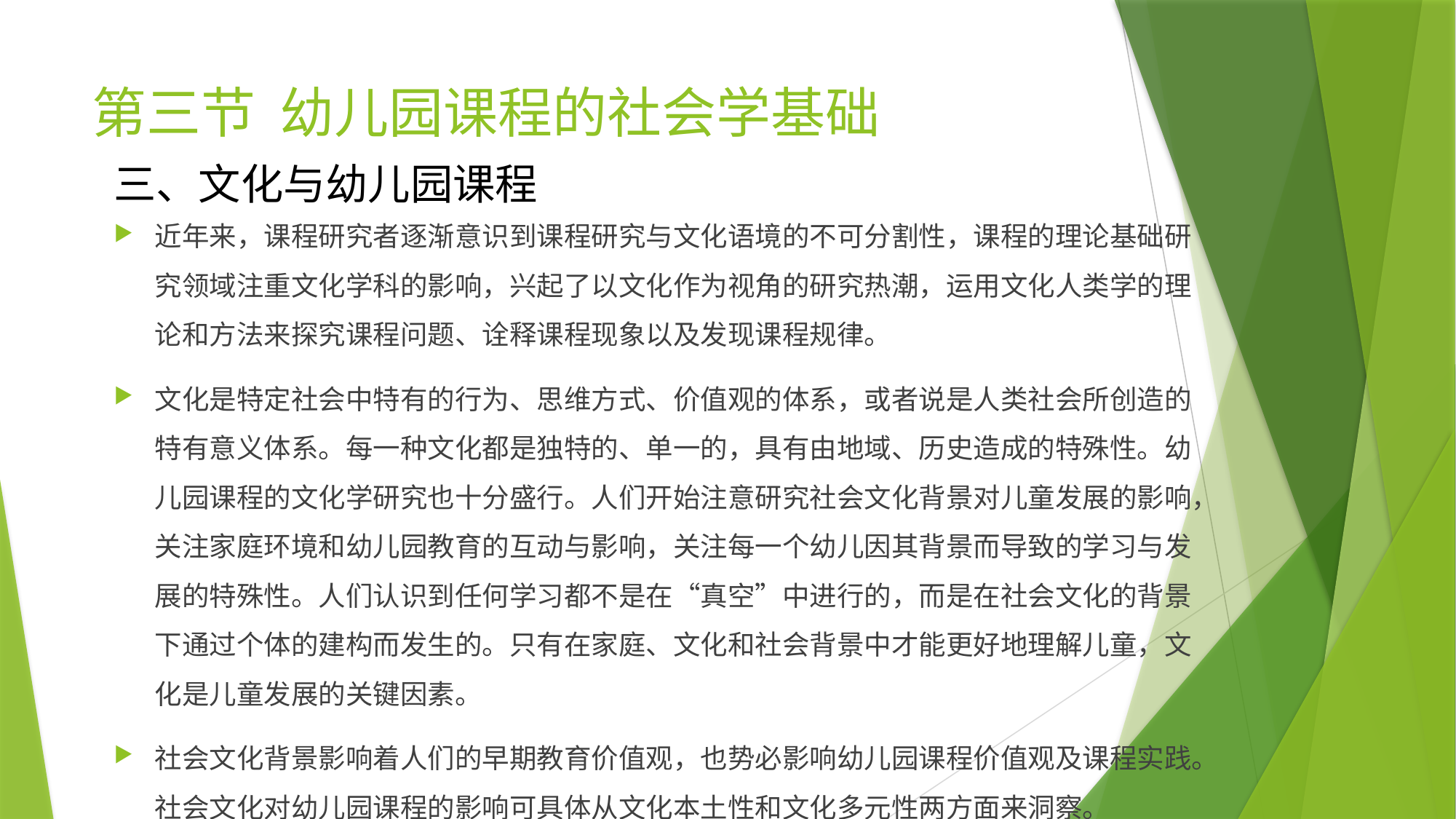

# 第三节  幼儿园课程的社会学基础
三、文化与幼儿园课程
近年来，课程研究者逐渐意识到课程研究与文化语境的不可分割性，课程的理论基础研究领域注重文化学科的影响，兴起了以文化作为视角的研究热潮，运用文化人类学的理论和方法来探究课程问题、诠释课程现象以及发现课程规律。
文化是特定社会中特有的行为、思维方式、价值观的体系，或者说是人类社会所创造的特有意义体系。每一种文化都是独特的、单一的，具有由地域、历史造成的特殊性。幼儿园课程的文化学研究也十分盛行。人们开始注意研究社会文化背景对儿童发展的影响，关注家庭环境和幼儿园教育的互动与影响，关注每一个幼儿因其背景而导致的学习与发展的特殊性。人们认识到任何学习都不是在“真空”中进行的，而是在社会文化的背景下通过个体的建构而发生的。只有在家庭、文化和社会背景中才能更好地理解儿童，文化是儿童发展的关键因素。
社会文化背景影响着人们的早期教育价值观，也势必影响幼儿园课程价值观及课程实践。社会文化对幼儿园课程的影响可具体从文化本土性和文化多元性两方面来洞察。